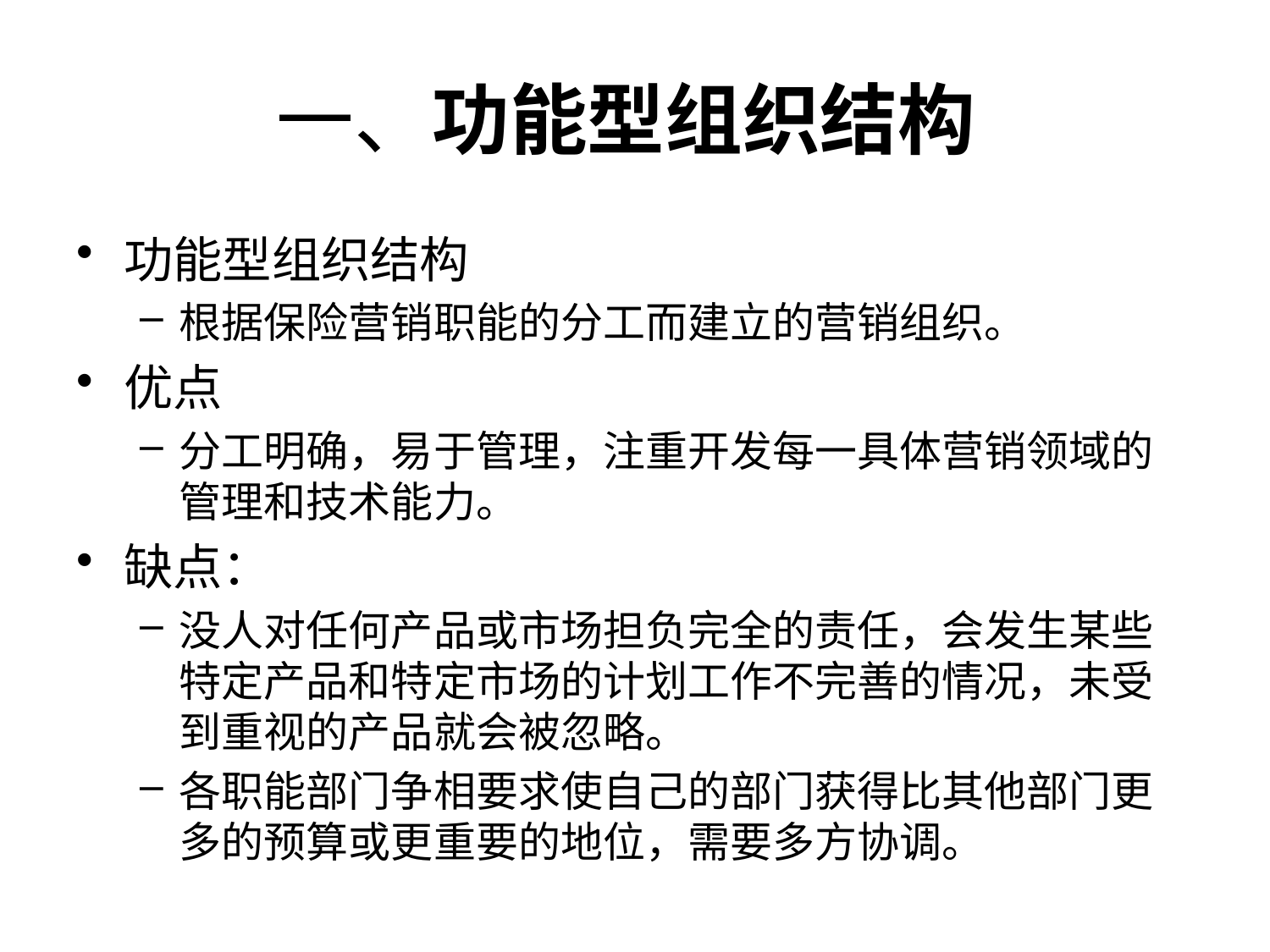

# 一、功能型组织结构
功能型组织结构
根据保险营销职能的分工而建立的营销组织。
优点
分工明确，易于管理，注重开发每一具体营销领域的管理和技术能力。
缺点：
没人对任何产品或市场担负完全的责任，会发生某些特定产品和特定市场的计划工作不完善的情况，未受到重视的产品就会被忽略。
各职能部门争相要求使自己的部门获得比其他部门更多的预算或更重要的地位，需要多方协调。